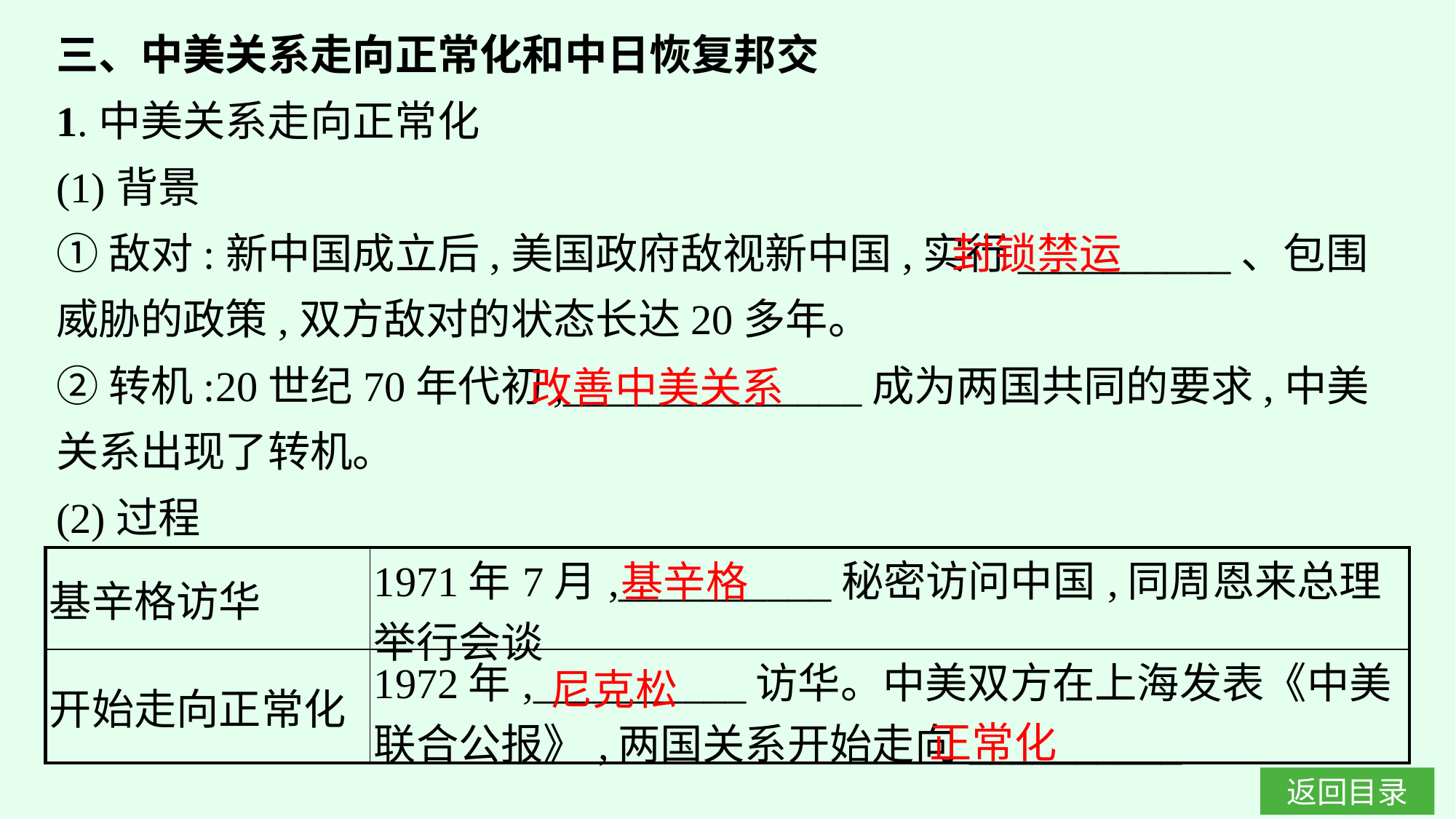

三、中美关系走向正常化和中日恢复邦交
1.中美关系走向正常化
(1)背景
①敌对:新中国成立后,美国政府敌视新中国,实行__________、包围威胁的政策,双方敌对的状态长达20多年。
②转机:20世纪70年代初,______________成为两国共同的要求,中美关系出现了转机。
(2)过程
封锁禁运
改善中美关系
基辛格
| 基辛格访华 | 1971年7月,\_\_\_\_\_\_\_\_\_\_秘密访问中国,同周恩来总理举行会谈 |
| --- | --- |
| 开始走向正常化 | 1972年,\_\_\_\_\_\_\_\_\_\_访华。中美双方在上海发表《中美联合公报》,两国关系开始走向\_\_\_\_\_\_\_\_\_\_ |
尼克松
正常化